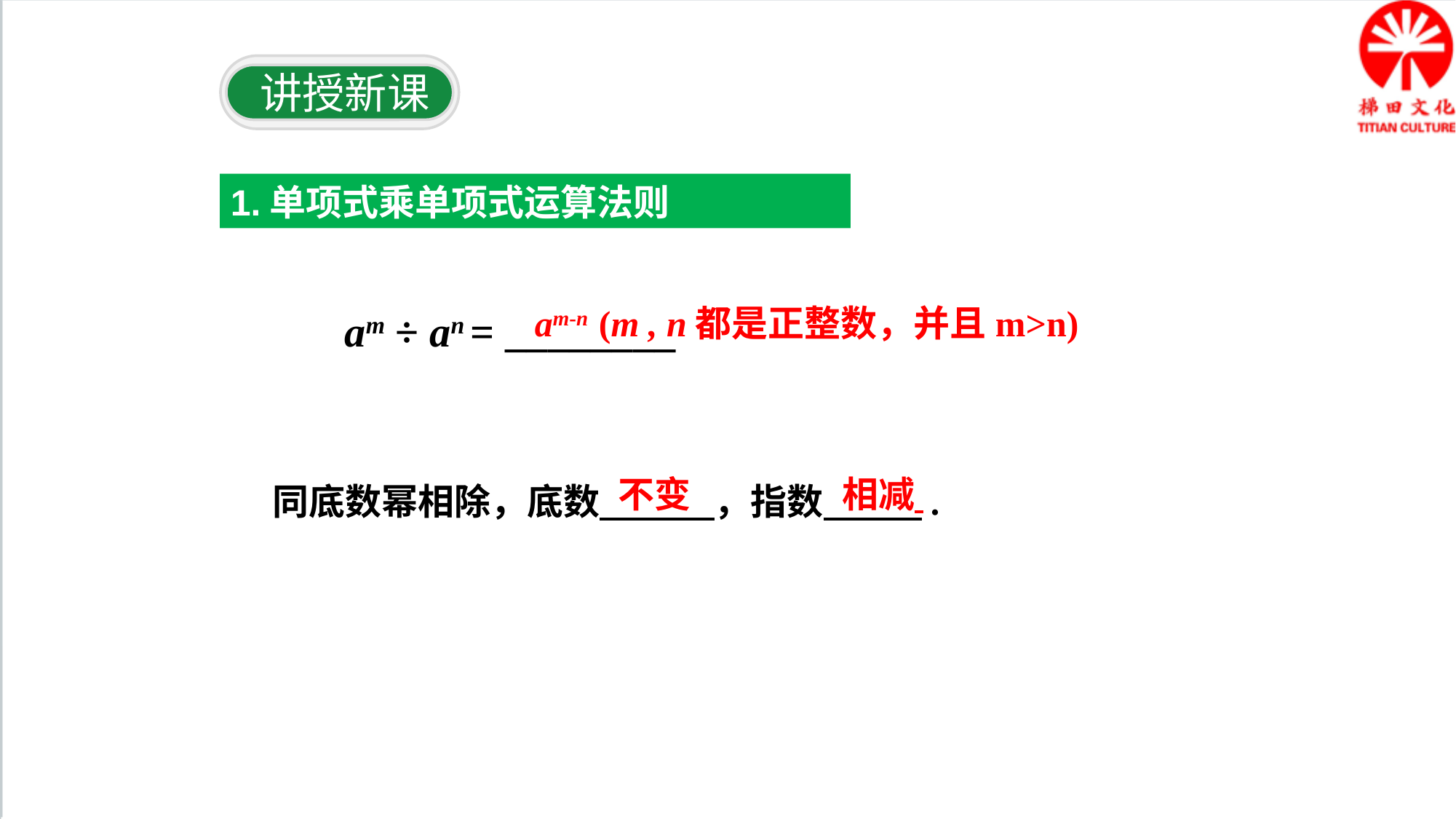

讲授新课
1.单项式乘单项式运算法则
am-n  (m , n都是正整数，并且m>n)
am ÷ an = ________
不变
相减
同底数幂相除，底数              ，指数            .